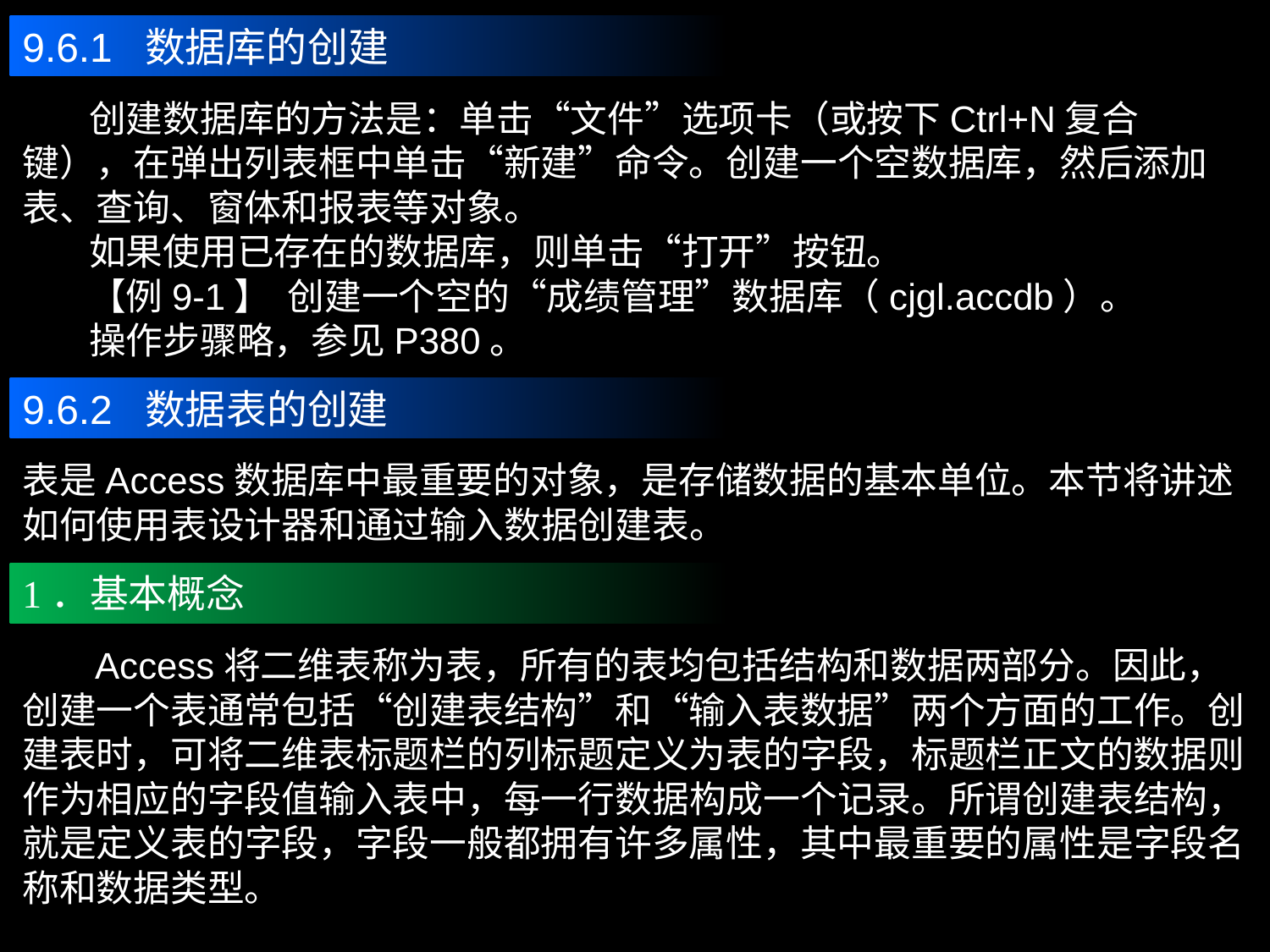

9.6.1  数据库的创建
       创建数据库的方法是：单击“文件”选项卡（或按下Ctrl+N复合键），在弹出列表框中单击“新建”命令。创建一个空数据库，然后添加表、查询、窗体和报表等对象。
       如果使用已存在的数据库，则单击“打开”按钮。
       【例9-1】  创建一个空的“成绩管理”数据库（cjgl.accdb）。
       操作步骤略，参见P380。
9.6.2  数据表的创建
表是Access数据库中最重要的对象，是存储数据的基本单位。本节将讲述如何使用表设计器和通过输入数据创建表。
1．基本概念
       Access将二维表称为表，所有的表均包括结构和数据两部分。因此，创建一个表通常包括“创建表结构”和“输入表数据”两个方面的工作。创建表时，可将二维表标题栏的列标题定义为表的字段，标题栏正文的数据则作为相应的字段值输入表中，每一行数据构成一个记录。所谓创建表结构，就是定义表的字段，字段一般都拥有许多属性，其中最重要的属性是字段名称和数据类型。